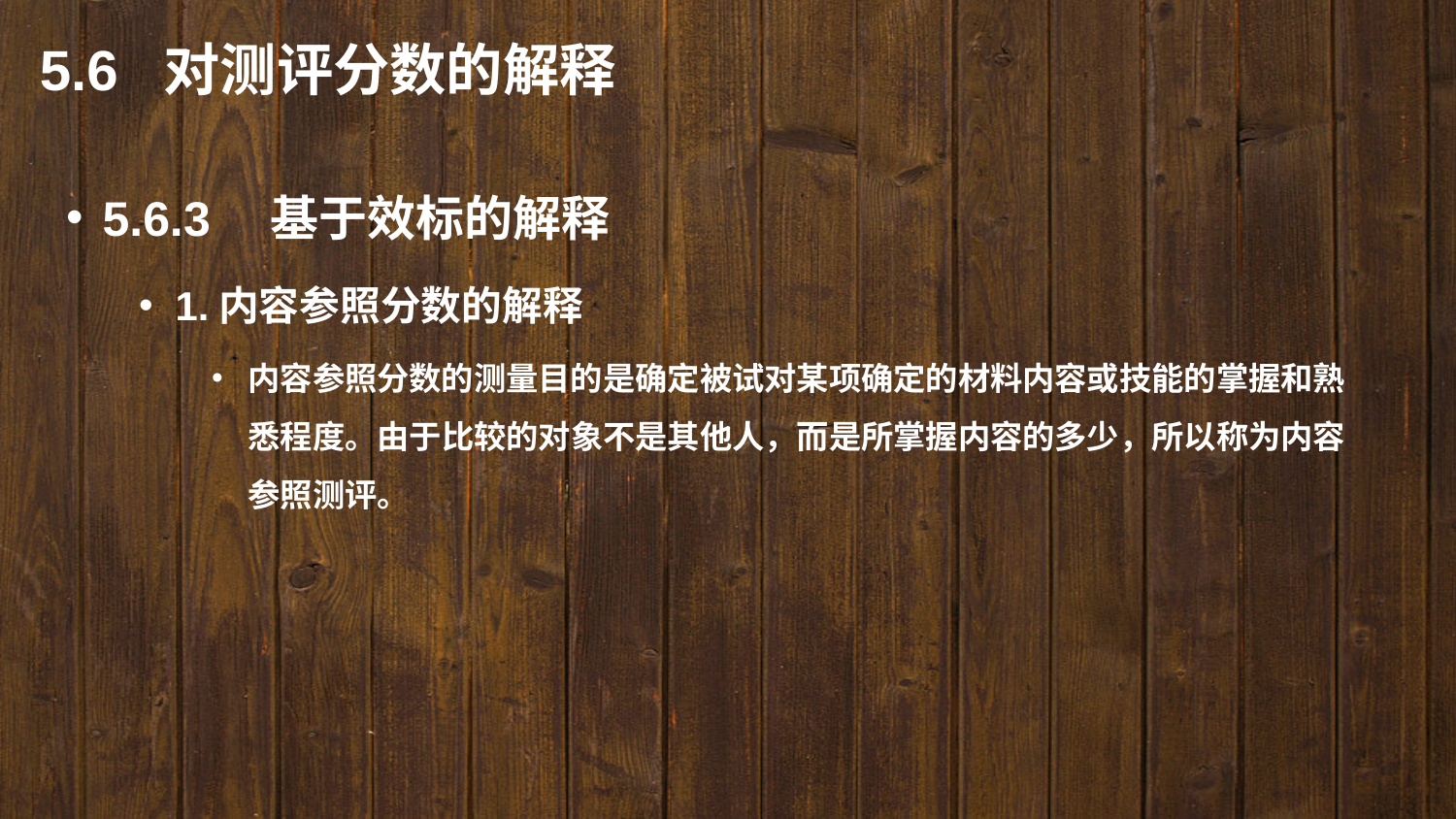

5.6  对测评分数的解释
5.6.3　基于效标的解释
1.内容参照分数的解释
内容参照分数的测量目的是确定被试对某项确定的材料内容或技能的掌握和熟悉程度。由于比较的对象不是其他人，而是所掌握内容的多少，所以称为内容参照测评。